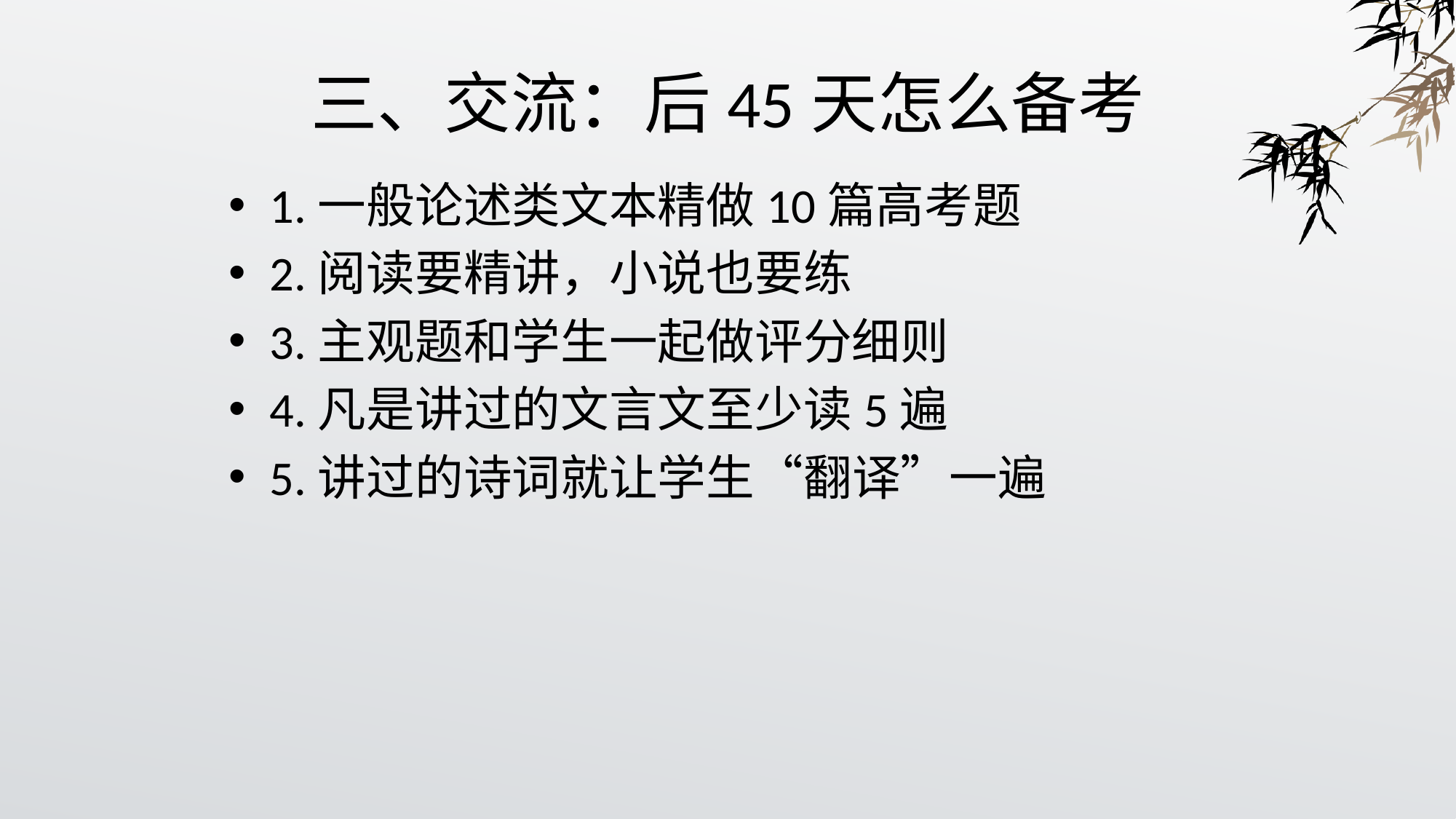

# 三、交流：后45天怎么备考
1.一般论述类文本精做10篇高考题
2.阅读要精讲，小说也要练
3.主观题和学生一起做评分细则
4.凡是讲过的文言文至少读5遍
5.讲过的诗词就让学生“翻译”一遍